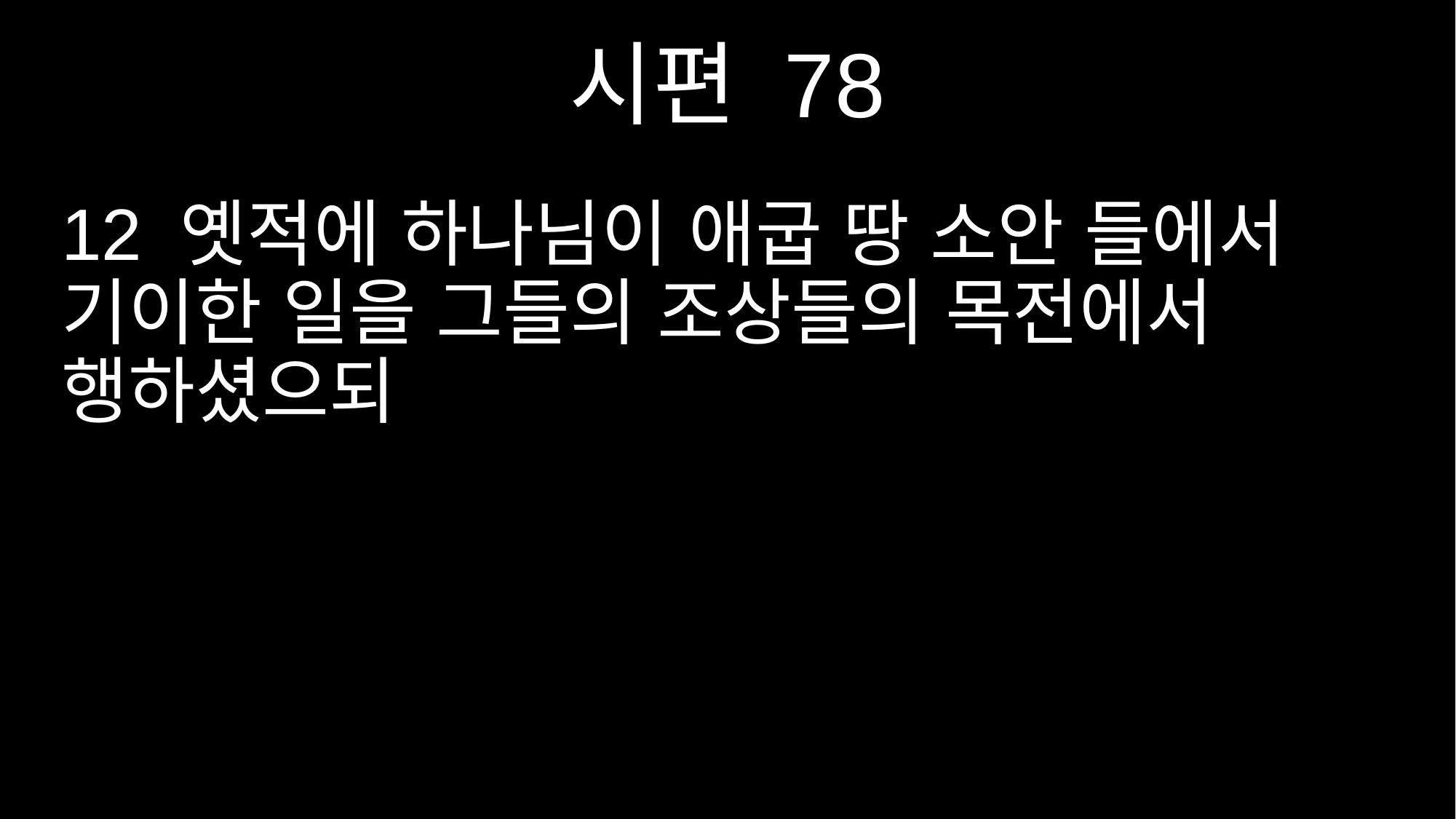

시편 78
12 옛적에 하나님이 애굽 땅 소안 들에서 기이한 일을 그들의 조상들의 목전에서 행하셨으되